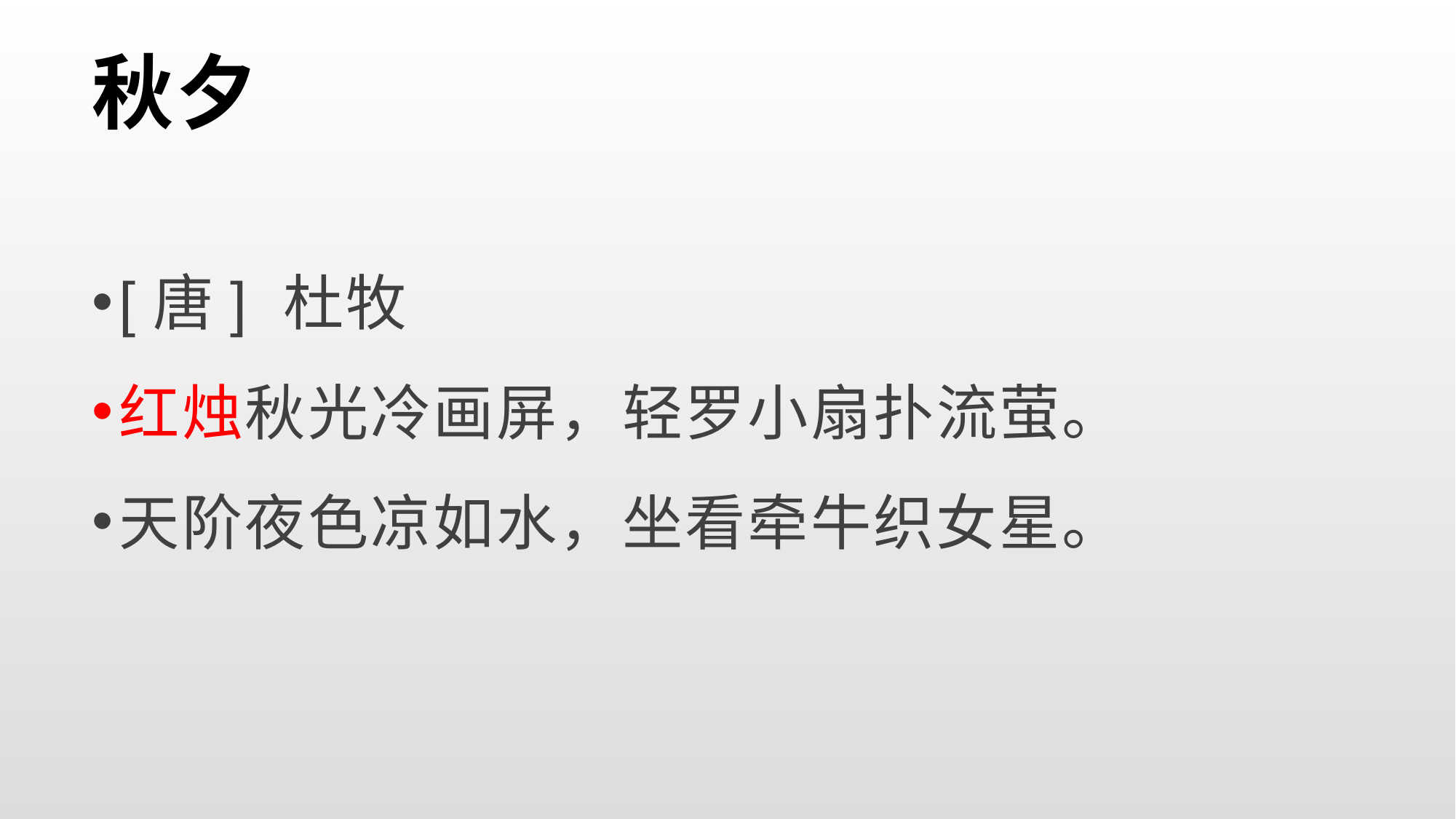

# 秋夕

[唐] 杜牧
红烛秋光冷画屏，轻罗小扇扑流萤。
天阶夜色凉如水，坐看牵牛织女星。